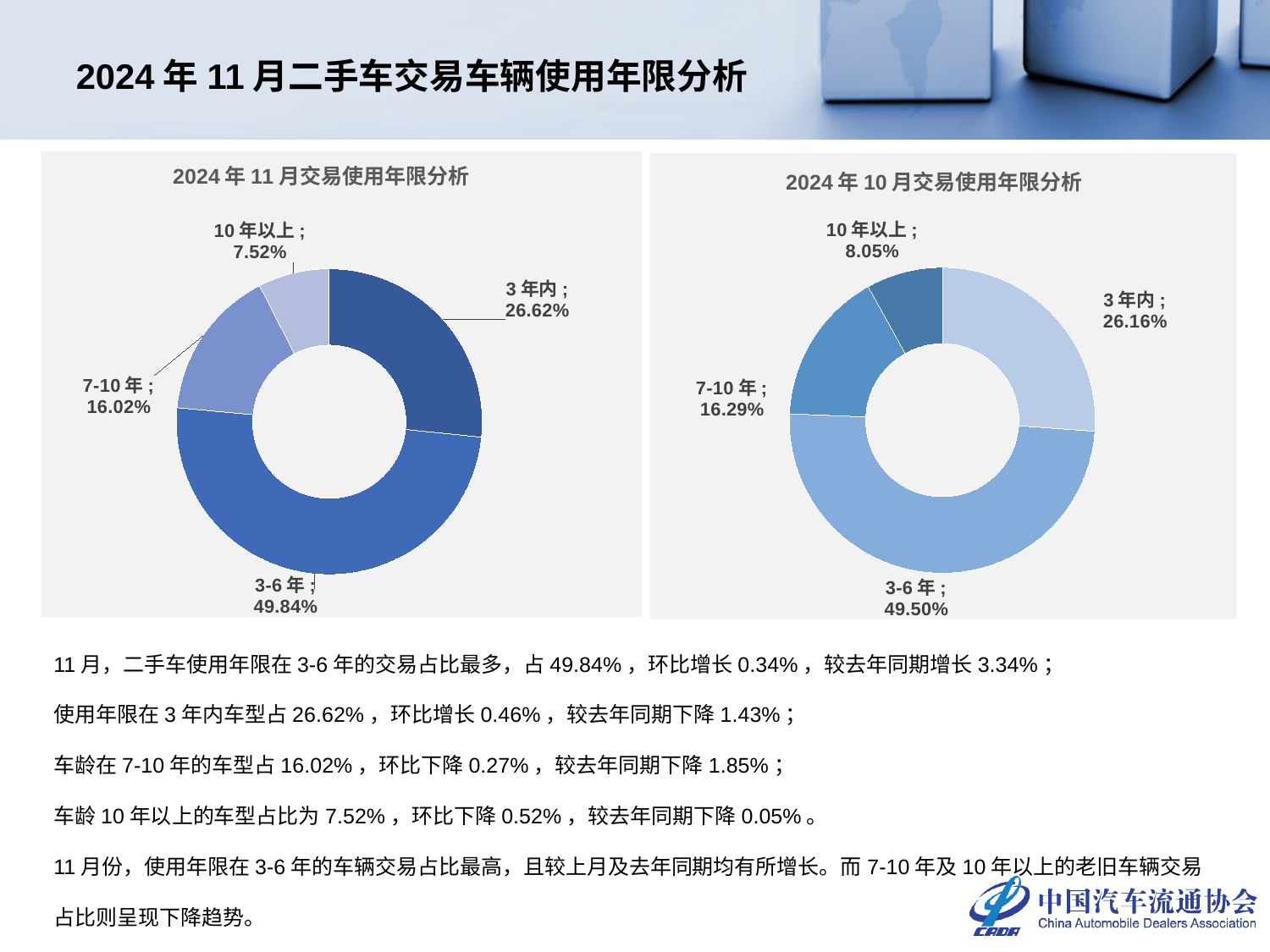

# 2024年11月二手车交易车辆使用年限分析

### Chart: 2024年11月交易使用年限分析

| Category | 车龄占比 |
|---|---|
| 3年内 | 0.26615790502356856 |
| 3-6年 | 0.49842437710113385 |
| 7-10年 | 0.1601882347143298 |
| 10年以上 | 0.07522948316096778 |

### Chart: 2024年10月交易使用年限分析

| Category |  |
|---|---|
| 3年内 | 0.2615974660424091 |
| 3-6年 | 0.4950320571811533 |
| 7-10年 | 0.16289184813315782 |
| 10年以上 | 0.0804786286432798 |
11月，二手车使用年限在3-6年的交易占比最多，占49.84%，环比增长0.34%，较去年同期增长3.34%；
使用年限在3年内车型占26.62%，环比增长0.46%，较去年同期下降1.43%；
车龄在7-10年的车型占16.02%，环比下降0.27%，较去年同期下降1.85%；
车龄10年以上的车型占比为7.52%，环比下降0.52%，较去年同期下降0.05%。
11月份，使用年限在3-6年的车辆交易占比最高，且较上月及去年同期均有所增长。而7-10年及10年以上的老旧车辆交易占比则呈现下降趋势。